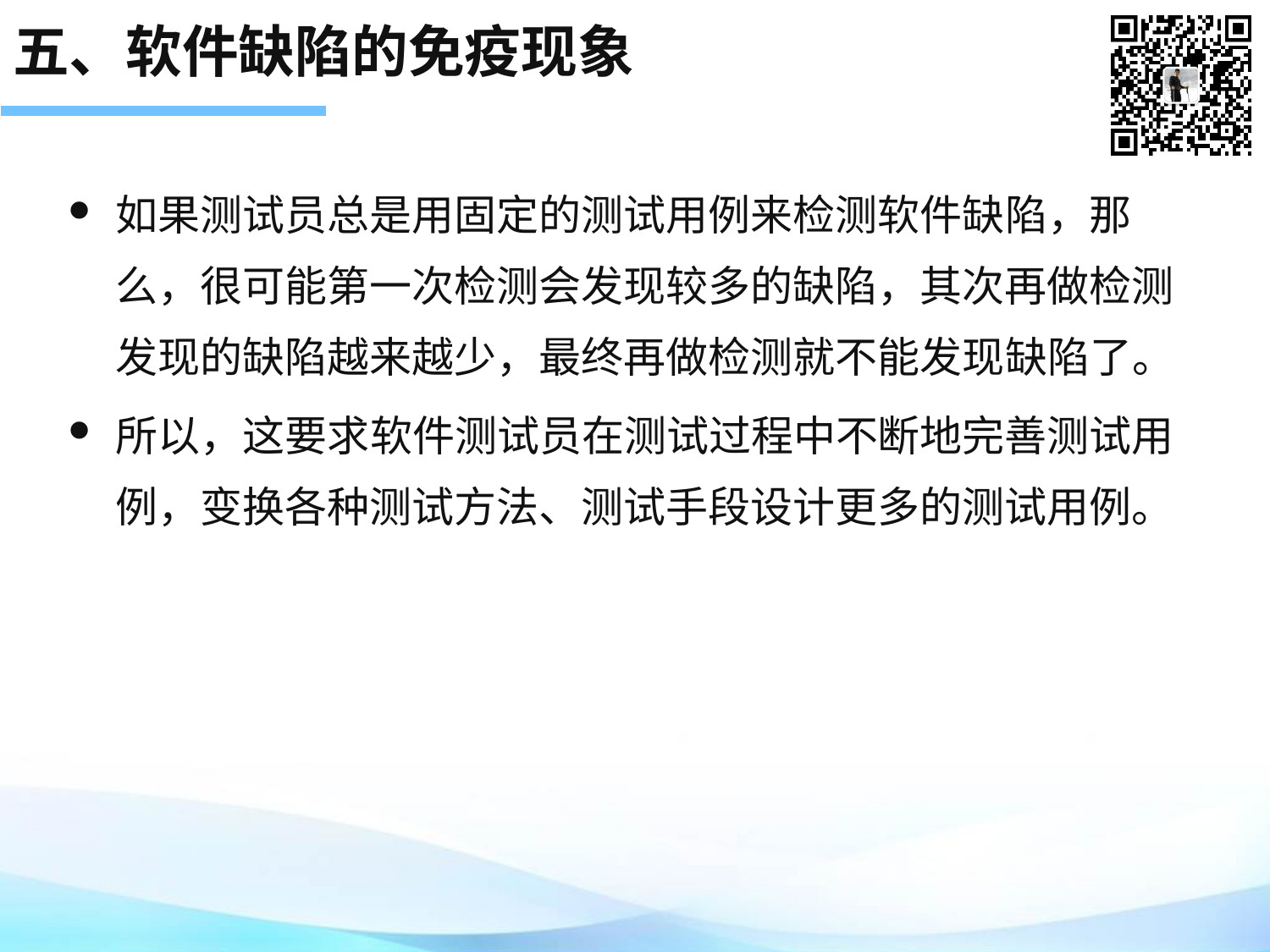

# 五、软件缺陷的免疫现象
如果测试员总是用固定的测试用例来检测软件缺陷，那么，很可能第一次检测会发现较多的缺陷，其次再做检测发现的缺陷越来越少，最终再做检测就不能发现缺陷了。
所以，这要求软件测试员在测试过程中不断地完善测试用例，变换各种测试方法、测试手段设计更多的测试用例。